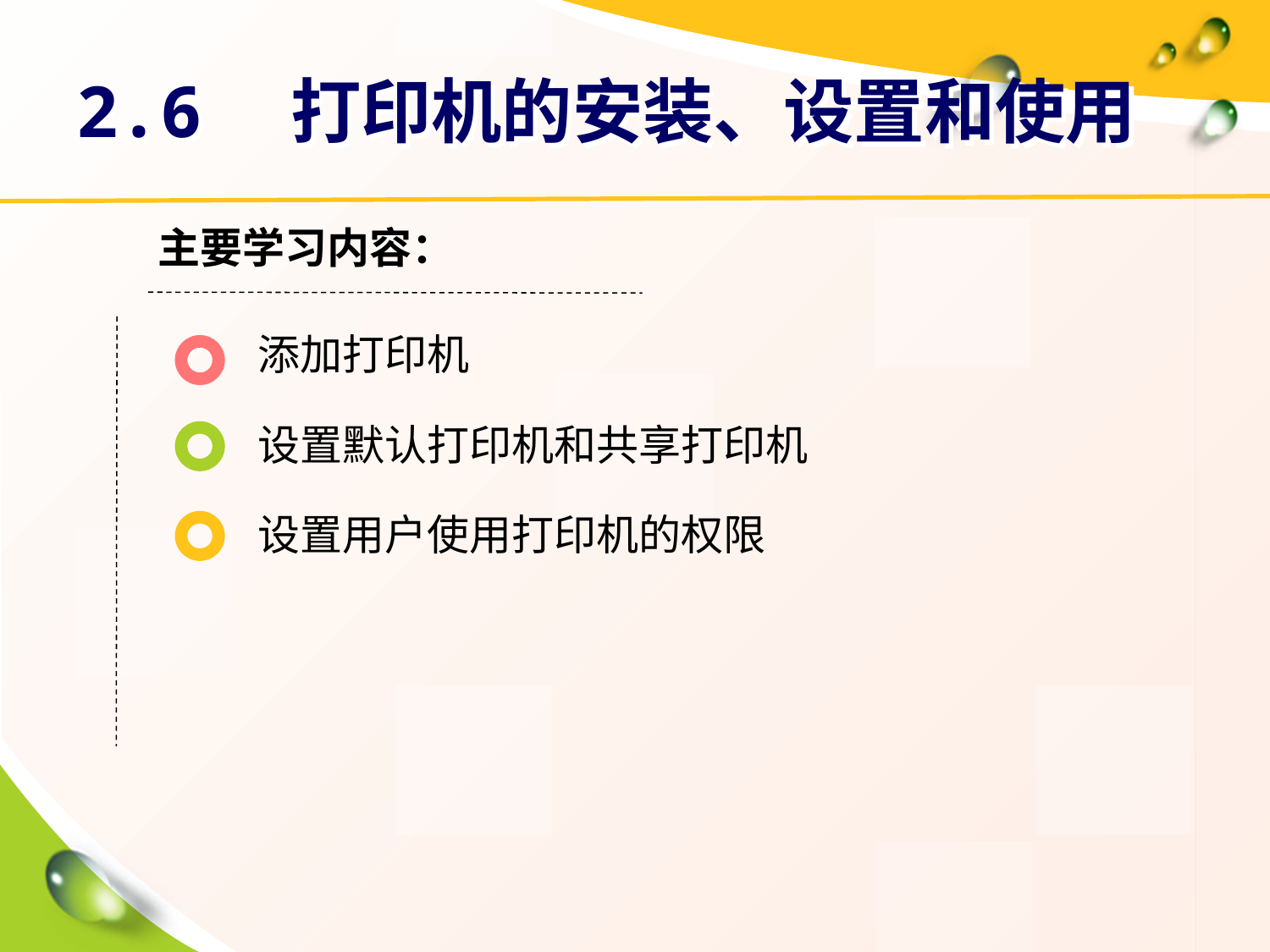

# 2.6　打印机的安装、设置和使用

主要学习内容：

添加打印机

设置默认打印机和共享打印机

设置用户使用打印机的权限